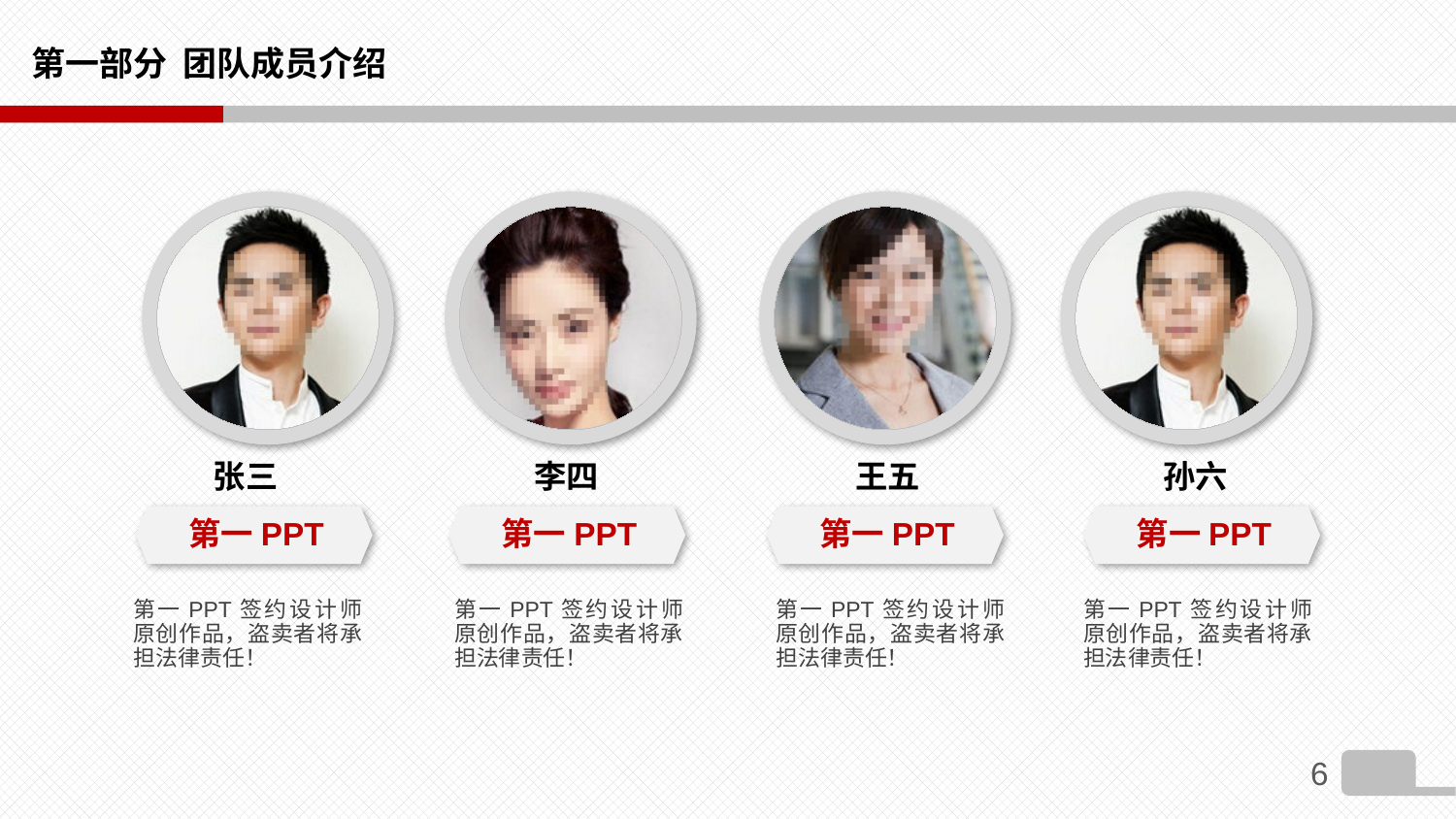

# 第一部分  团队成员介绍

张三
李四
王五
孙六

第一PPT

第一PPT

第一PPT

第一PPT

第一PPT签约设计师原创作品，盗卖者将承担法律责任！
第一PPT签约设计师原创作品，盗卖者将承担法律责任！
第一PPT签约设计师原创作品，盗卖者将承担法律责任！
第一PPT签约设计师原创作品，盗卖者将承担法律责任！